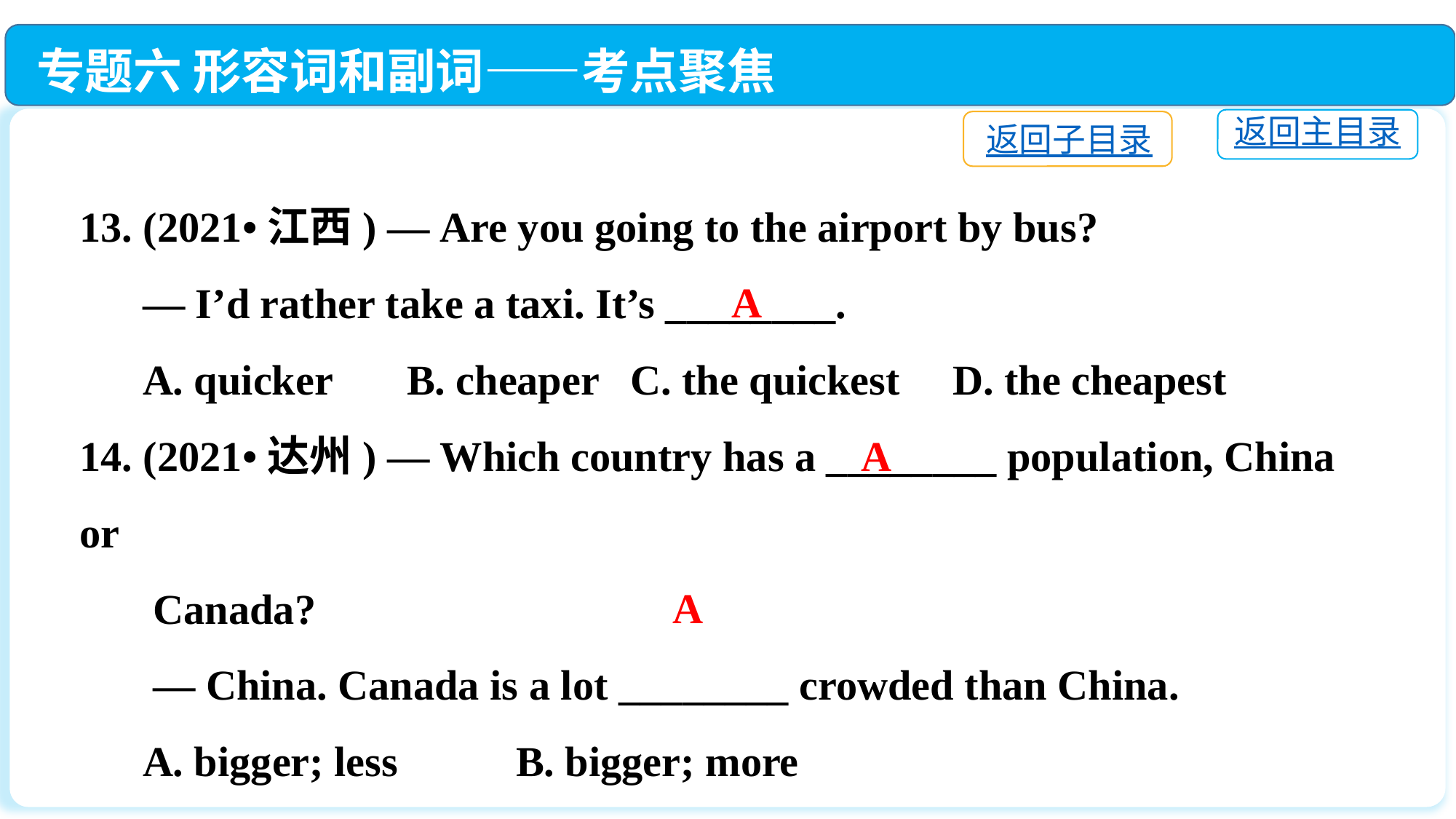

专题六 形容词和副词——考点聚焦

返回主目录

返回子目录
13. (2021•江西) — Are you going to the airport by bus?
      — I’d rather take a taxi. It’s ________.
      A. quicker	B. cheaper   C. the quickest	D. the cheapest
14. (2021•达州) — Which country has a ________ population, China or
       Canada?
       — China. Canada is a lot ________ crowded than China.
      A. bigger; less		B. bigger; more
      C. smaller; less	D. smaller; more

A
A
A